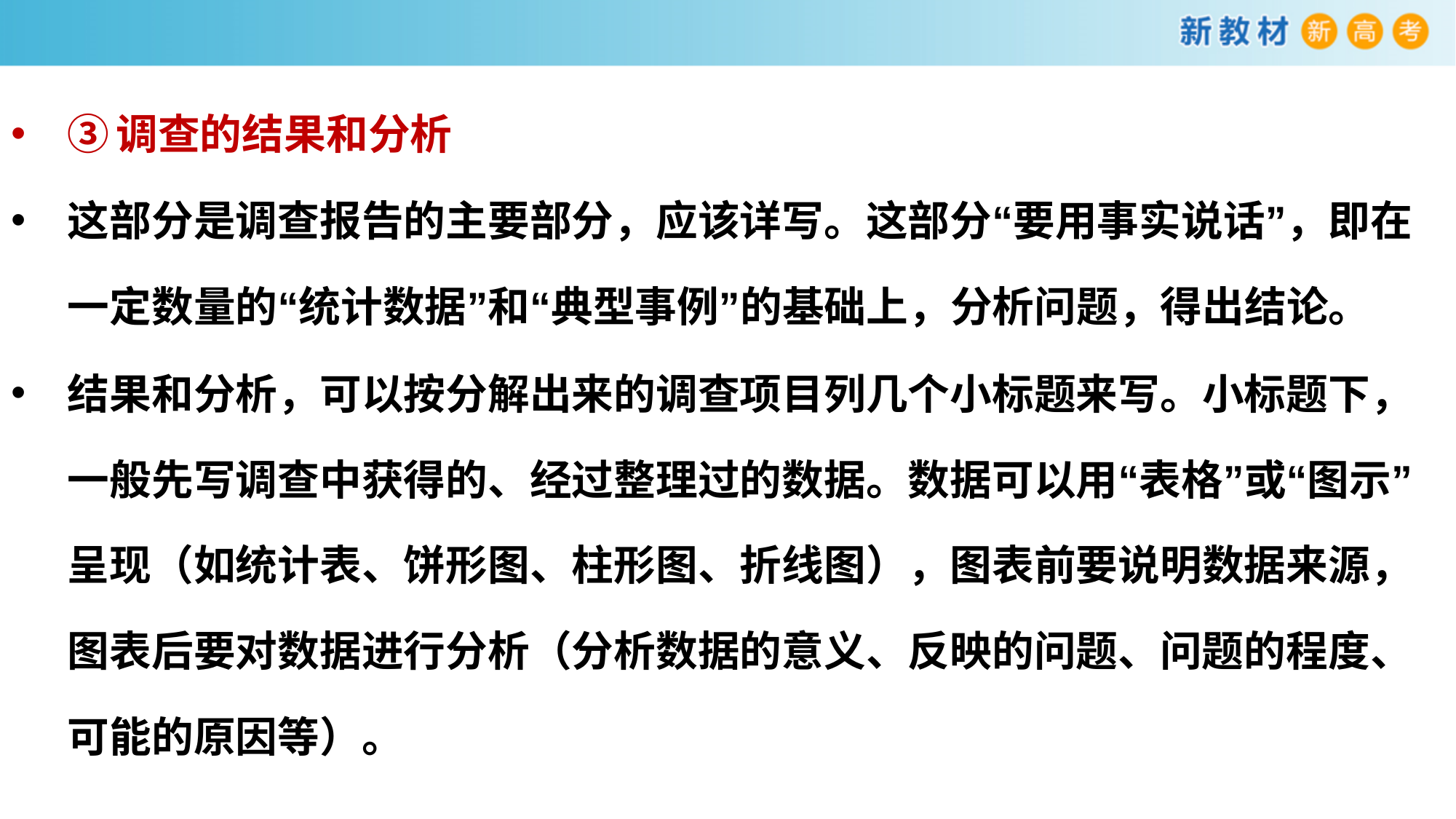

③调查的结果和分析
这部分是调查报告的主要部分，应该详写。这部分“要用事实说话”，即在一定数量的“统计数据”和“典型事例”的基础上，分析问题，得出结论。
结果和分析，可以按分解出来的调查项目列几个小标题来写。小标题下，一般先写调查中获得的、经过整理过的数据。数据可以用“表格”或“图示”呈现（如统计表、饼形图、柱形图、折线图），图表前要说明数据来源，图表后要对数据进行分析（分析数据的意义、反映的问题、问题的程度、可能的原因等）。